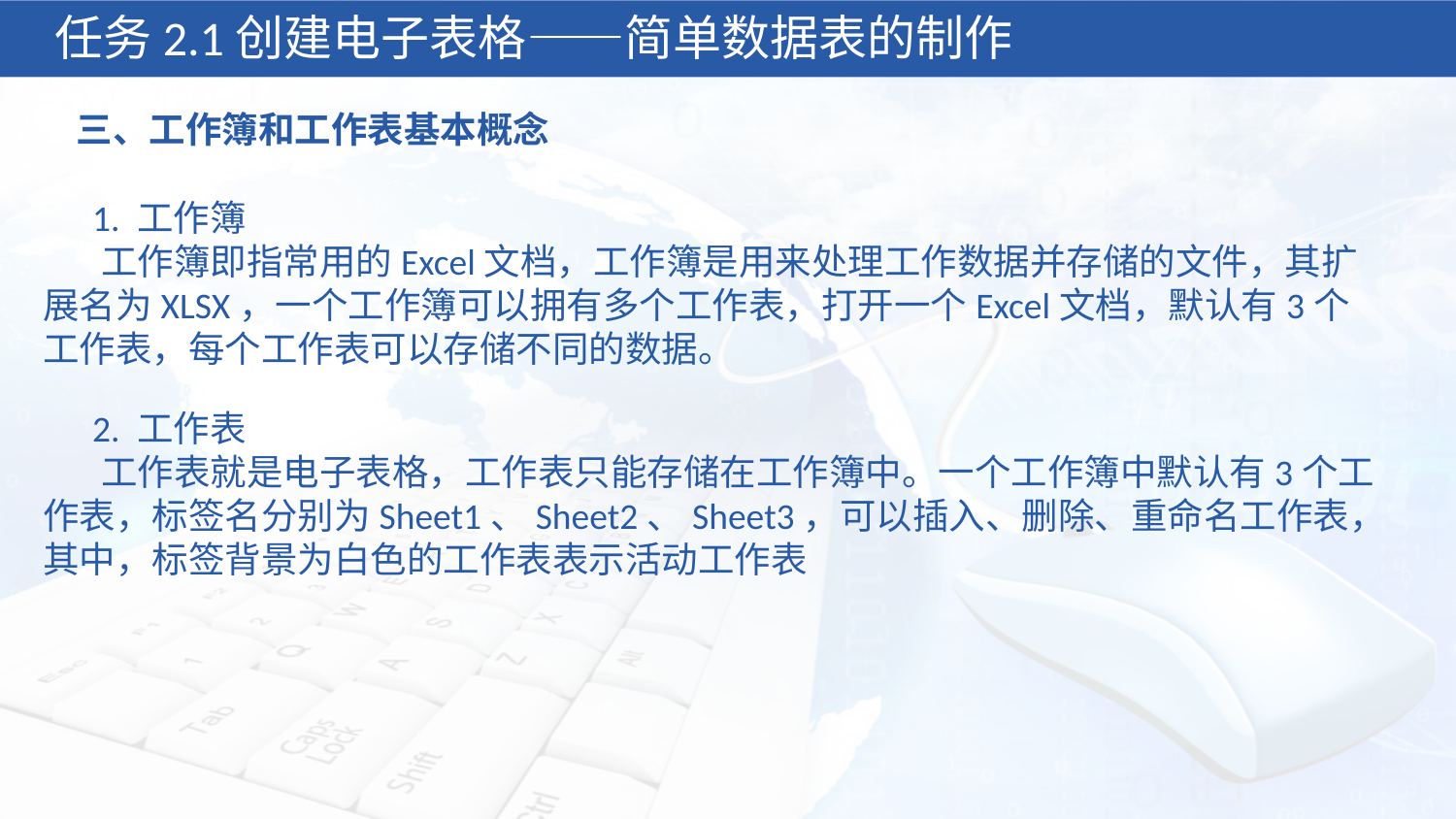

任务2.1创建电子表格——简单数据表的制作
三、工作簿和工作表基本概念
      1. 工作簿
      工作簿即指常用的Excel文档，工作簿是用来处理工作数据并存储的文件，其扩展名为XLSX，一个工作簿可以拥有多个工作表，打开一个Excel文档，默认有3个工作表，每个工作表可以存储不同的数据。
      2. 工作表
      工作表就是电子表格，工作表只能存储在工作簿中。一个工作簿中默认有3个工作表，标签名分别为Sheet1、Sheet2、Sheet3，可以插入、删除、重命名工作表，其中，标签背景为白色的工作表表示活动工作表